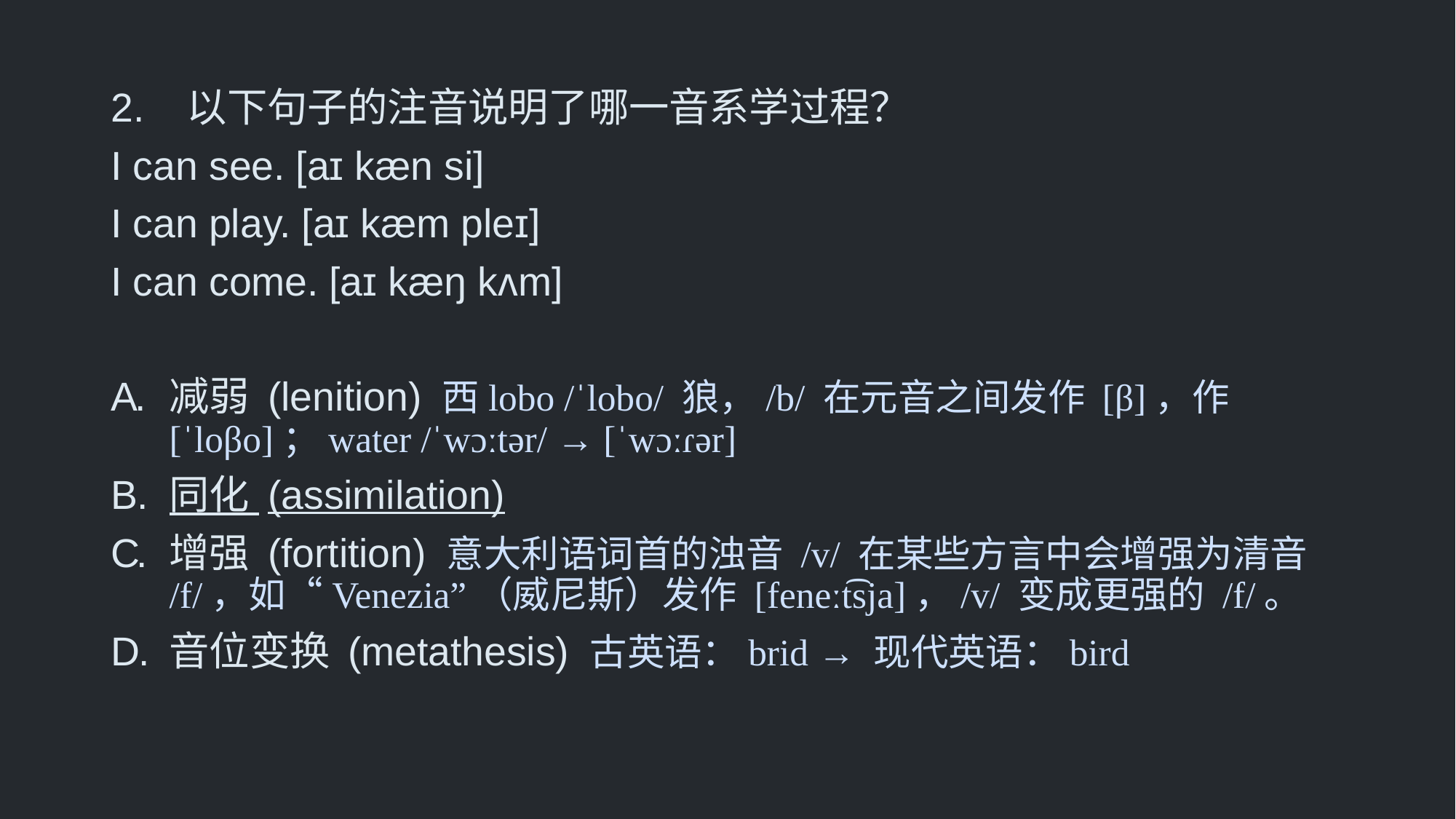

2.   以下句子的注音说明了哪一音系学过程？
I can see. [aɪ kæn si]
I can play. [aɪ kæm pleɪ]
I can come. [aɪ kæŋ kʌm]

减弱 (lenition) 西lobo /ˈlobo/ 狼，/b/ 在元音之间发作 [β]，作 [ˈloβo]；water /ˈwɔːtər/ → [ˈwɔːɾər]
同化 (assimilation)
增强 (fortition) 意大利语词首的浊音 /v/ 在某些方言中会增强为清音 /f/，如“Venezia”（威尼斯）发作 [feneːt͡sja]，/v/ 变成更强的 /f/。
音位变换 (metathesis) 古英语：brid → 现代英语：bird